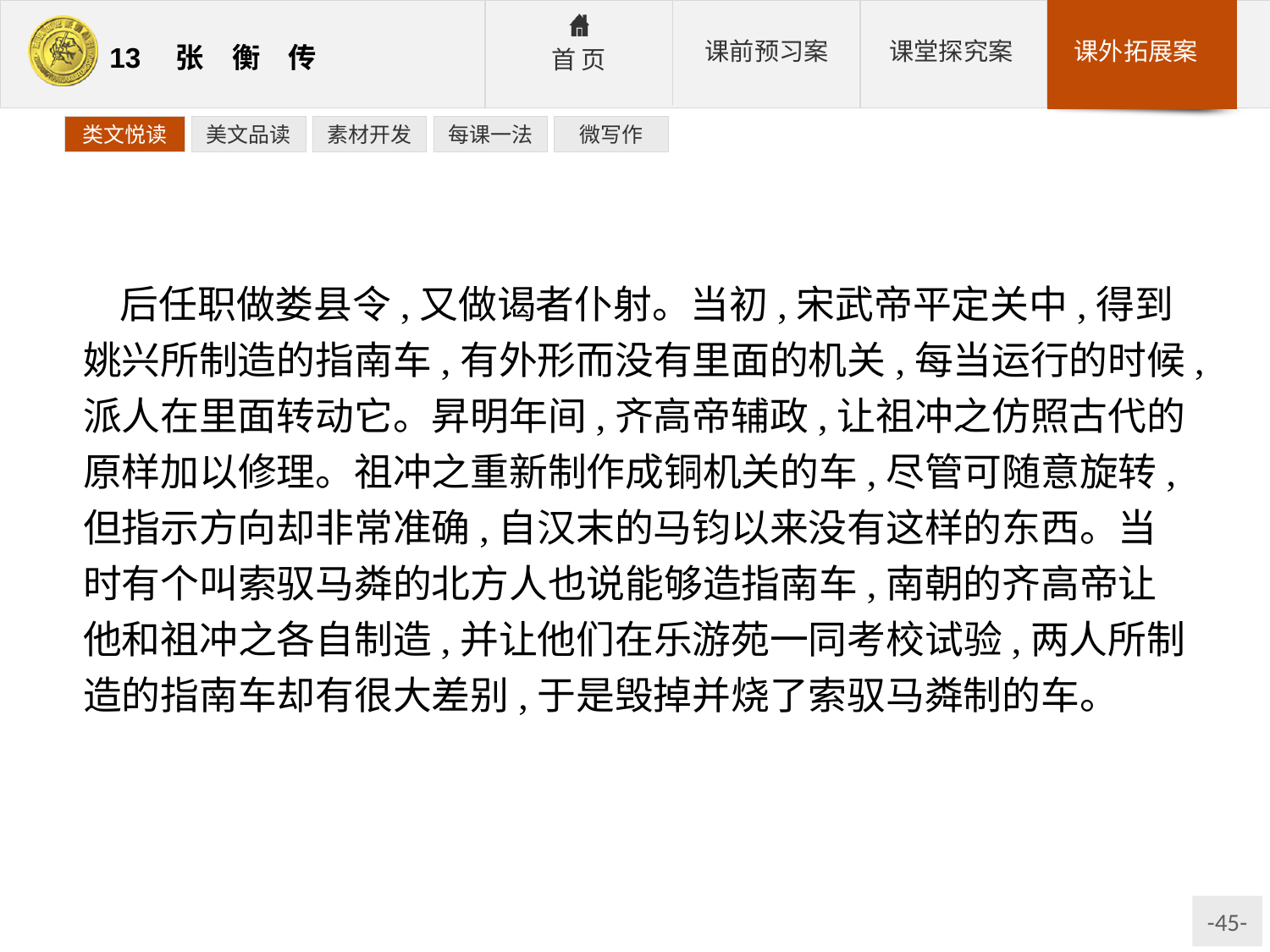

类文悦读
美文品读
素材开发
每课一法
微写作
后任职做娄县令,又做谒者仆射。当初,宋武帝平定关中,得到姚兴所制造的指南车,有外形而没有里面的机关,每当运行的时候,派人在里面转动它。昇明年间,齐高帝辅政,让祖冲之仿照古代的原样加以修理。祖冲之重新制作成铜机关的车,尽管可随意旋转,但指示方向却非常准确,自汉末的马钧以来没有这样的东西。当时有个叫索驭马粦的北方人也说能够造指南车,南朝的齐高帝让他和祖冲之各自制造,并让他们在乐游苑一同考校试验,两人所制造的指南车却有很大差别,于是毁掉并烧了索驭马粦制的车。